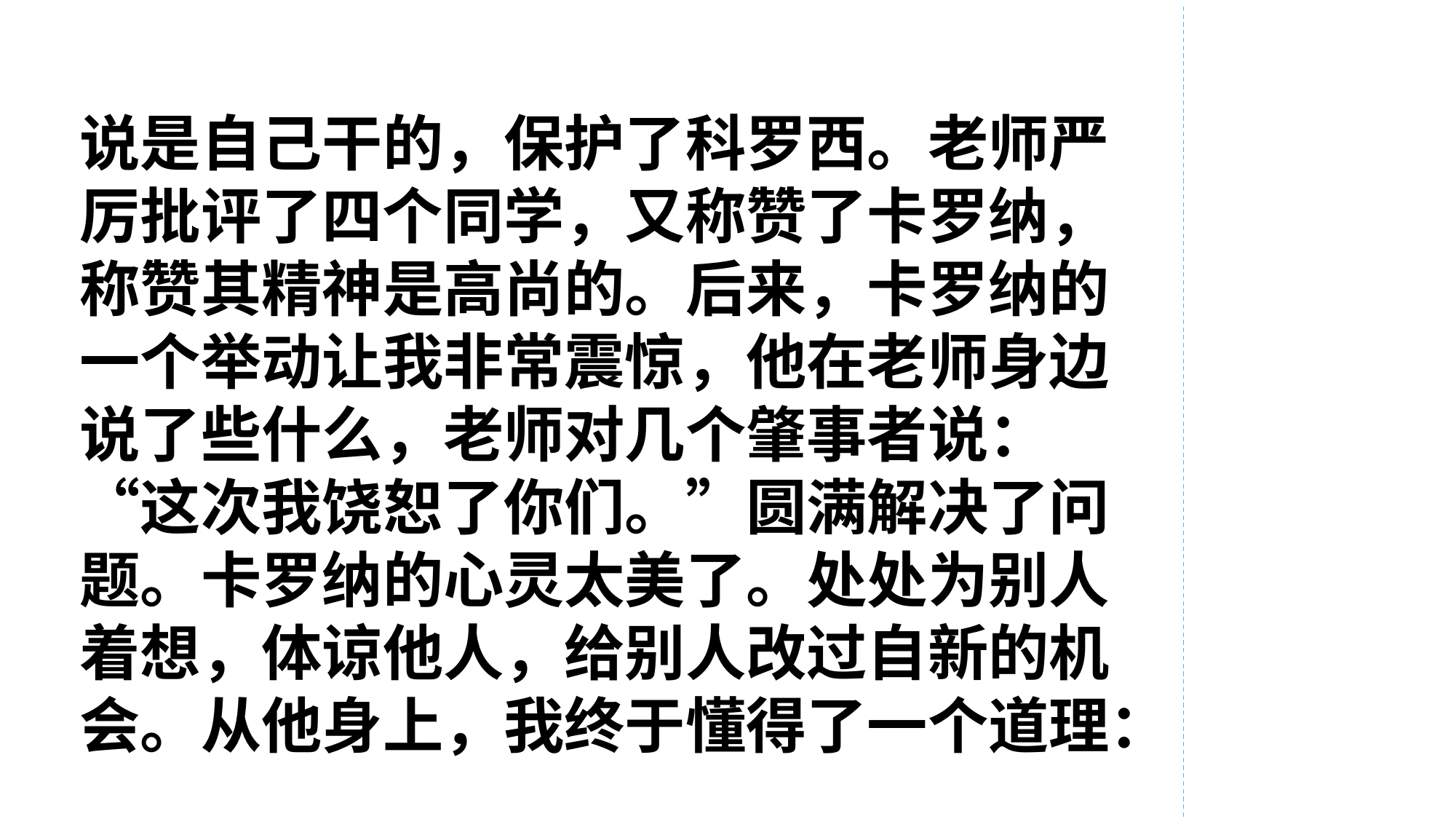

说是自己干的，保护了科罗西。老师严厉批评了四个同学，又称赞了卡罗纳，称赞其精神是高尚的。后来，卡罗纳的一个举动让我非常震惊，他在老师身边说了些什么，老师对几个肇事者说：“这次我饶恕了你们。”圆满解决了问题。卡罗纳的心灵太美了。处处为别人着想，体谅他人，给别人改过自新的机会。从他身上，我终于懂得了一个道理：